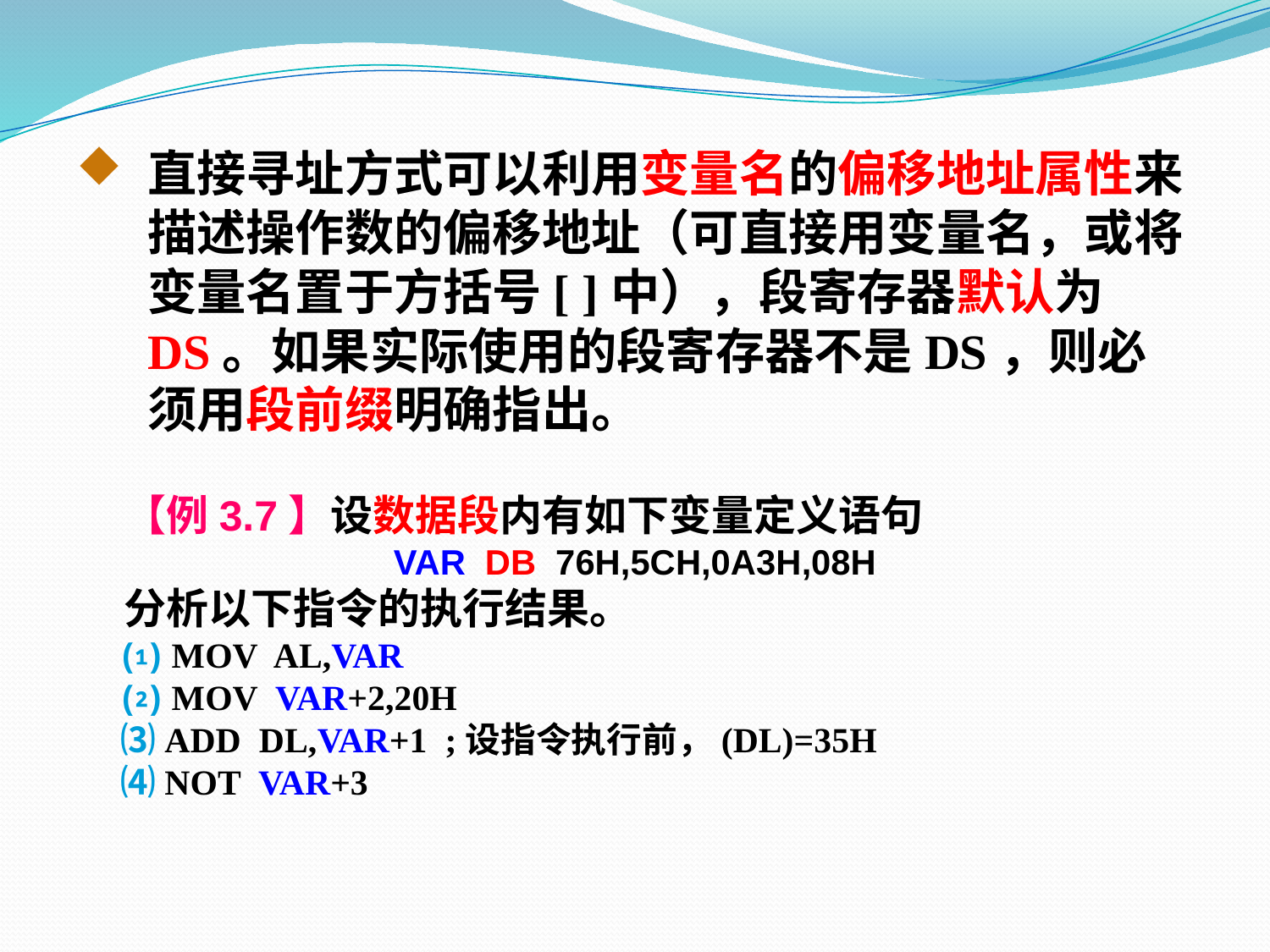

直接寻址方式可以利用变量名的偏移地址属性来描述操作数的偏移地址（可直接用变量名，或将变量名置于方括号[ ]中），段寄存器默认为DS。如果实际使用的段寄存器不是DS，则必须用段前缀明确指出。

    【例3.7】设数据段内有如下变量定义语句
VAR  DB  76H,5CH,0A3H,08H
    分析以下指令的执行结果。
     ⑴ MOV  AL,VAR
     ⑵ MOV  VAR+2,20H
     ⑶ ADD  DL,VAR+1  ;设指令执行前，(DL)=35H
     ⑷ NOT  VAR+3